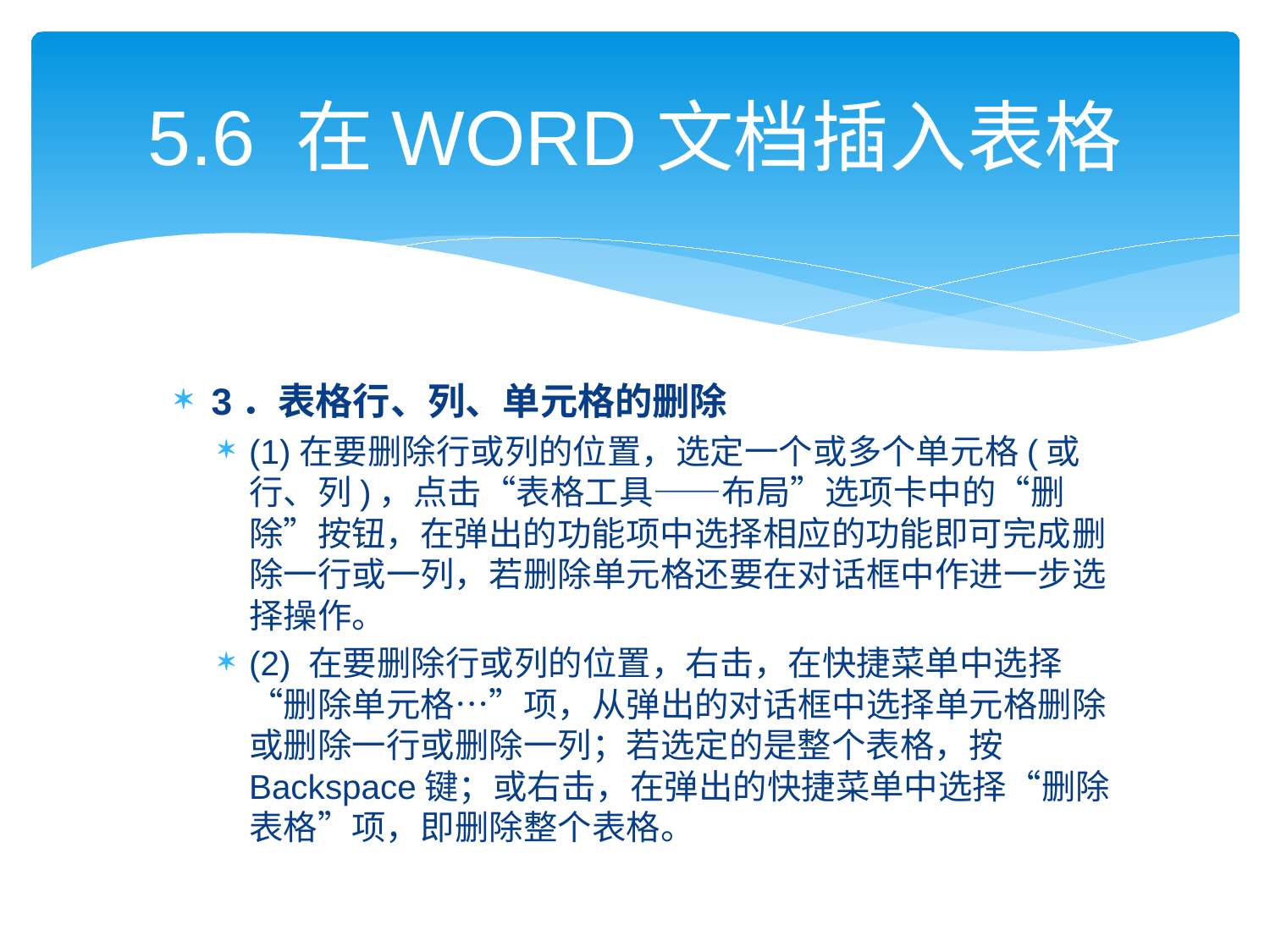

# 5.6 在WORD文档插入表格
3．表格行、列、单元格的删除
(1)在要删除行或列的位置，选定一个或多个单元格(或行、列)，点击“表格工具——布局”选项卡中的“删除”按钮，在弹出的功能项中选择相应的功能即可完成删除一行或一列，若删除单元格还要在对话框中作进一步选择操作。
(2) 在要删除行或列的位置，右击，在快捷菜单中选择“删除单元格…”项，从弹出的对话框中选择单元格删除或删除一行或删除一列；若选定的是整个表格，按Backspace键；或右击，在弹出的快捷菜单中选择“删除表格”项，即删除整个表格。